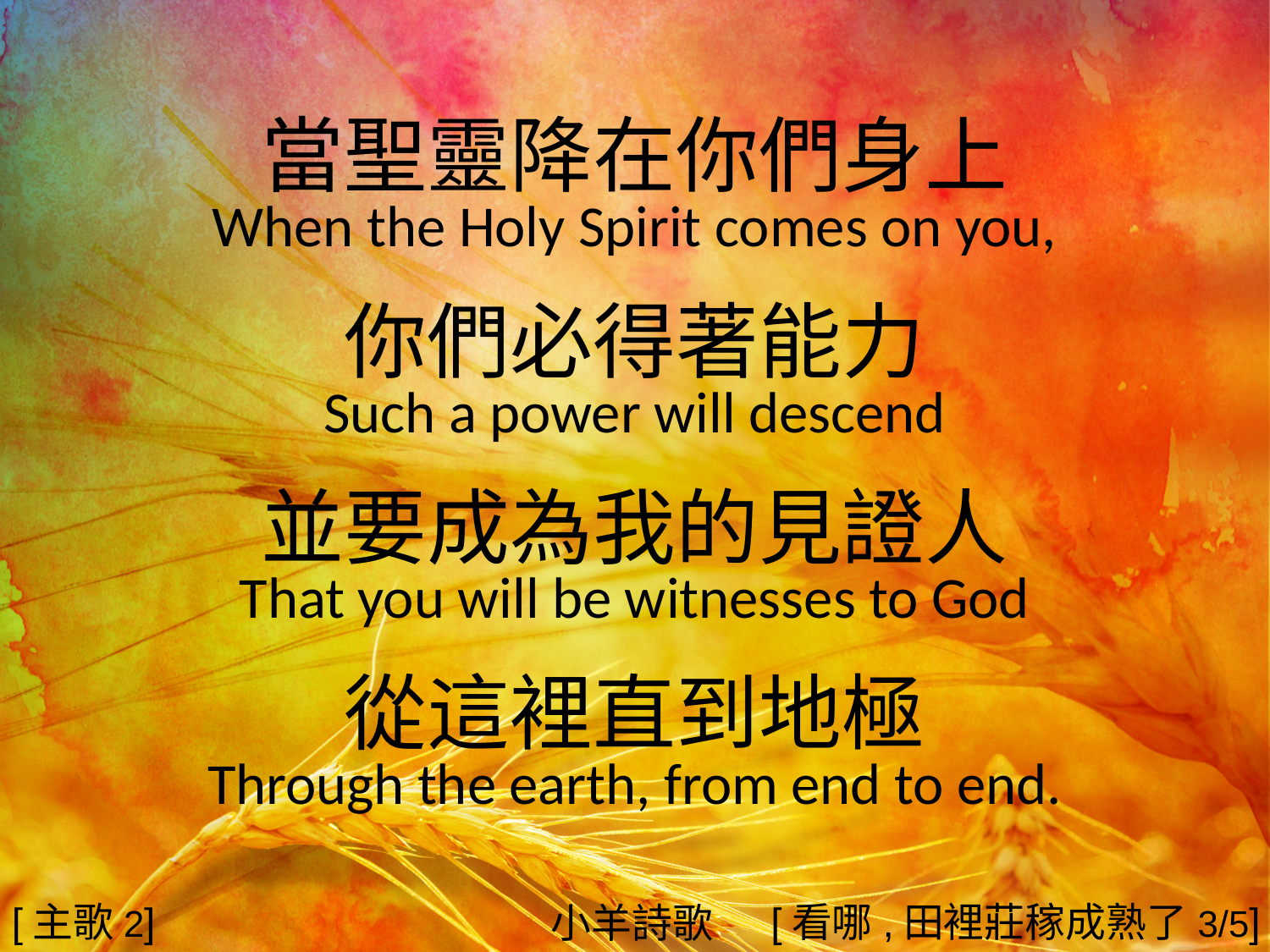

當聖靈降在你們身上
When the Holy Spirit comes on you,

你們必得著能力
Such a power will descend

並要成為我的見證人
That you will be witnesses to God

從這裡直到地極
Through the earth, from end to end.
#

[主歌2]
[看哪,田裡莊稼成熟了3/5]
小羊詩歌